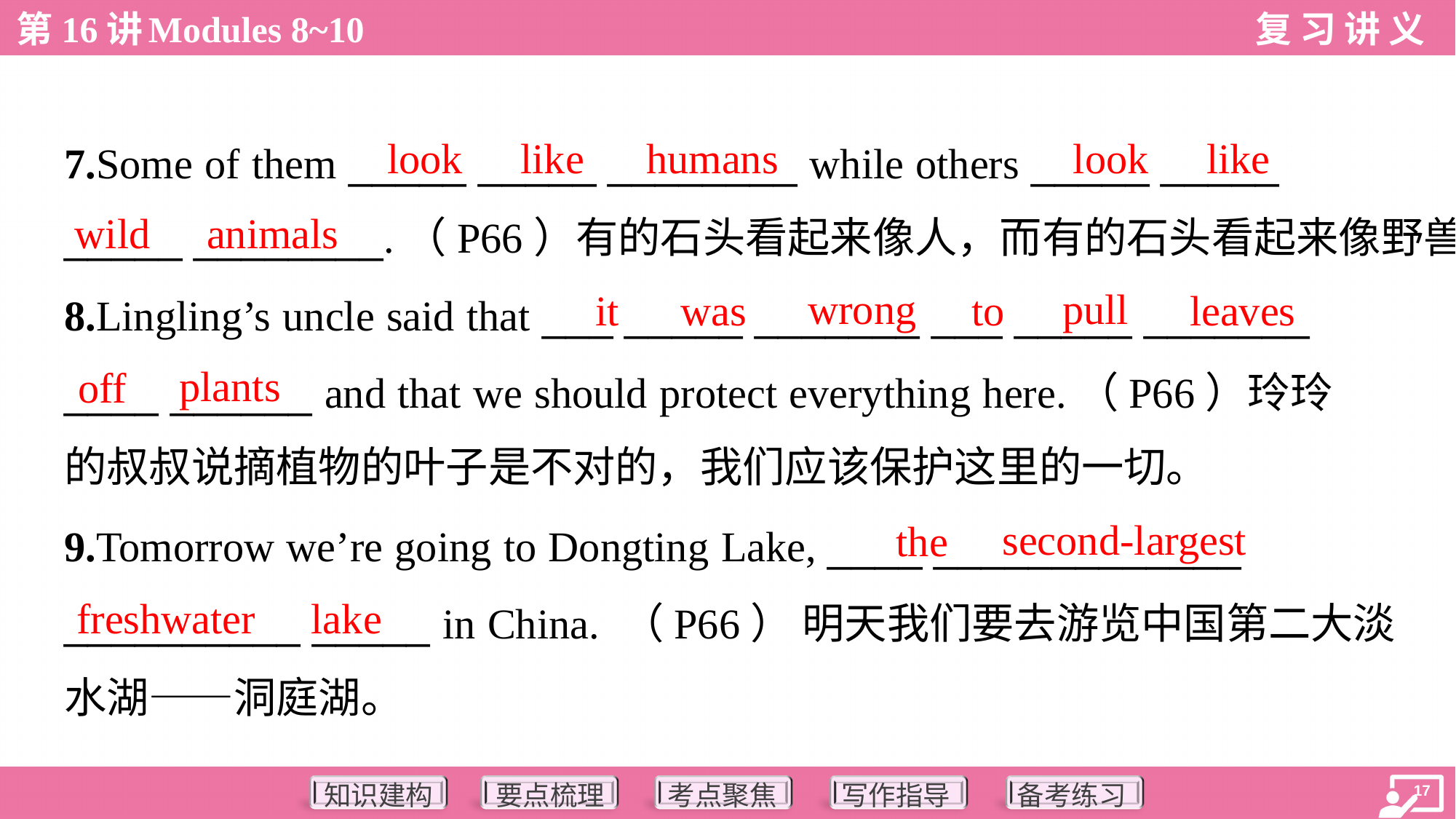

look
like
humans
look
like
7.Some of them _____ _____ ________ while others _____ _____
_____ ________.（P66）有的石头看起来像人，而有的石头看起来像野兽。
wild
animals
wrong
pull
it
was
to
leaves
8.Lingling’s uncle said that ___ _____ _______ ___ _____ _______
____ ______ and that we should protect everything here.（P66）玲玲
的叔叔说摘植物的叶子是不对的，我们应该保护这里的一切。
plants
off
second-largest
the
9.Tomorrow we’re going to Dongting Lake, ____ _____________
__________ _____ in China. （P66） 明天我们要去游览中国第二大淡
水湖——洞庭湖。
freshwater
lake